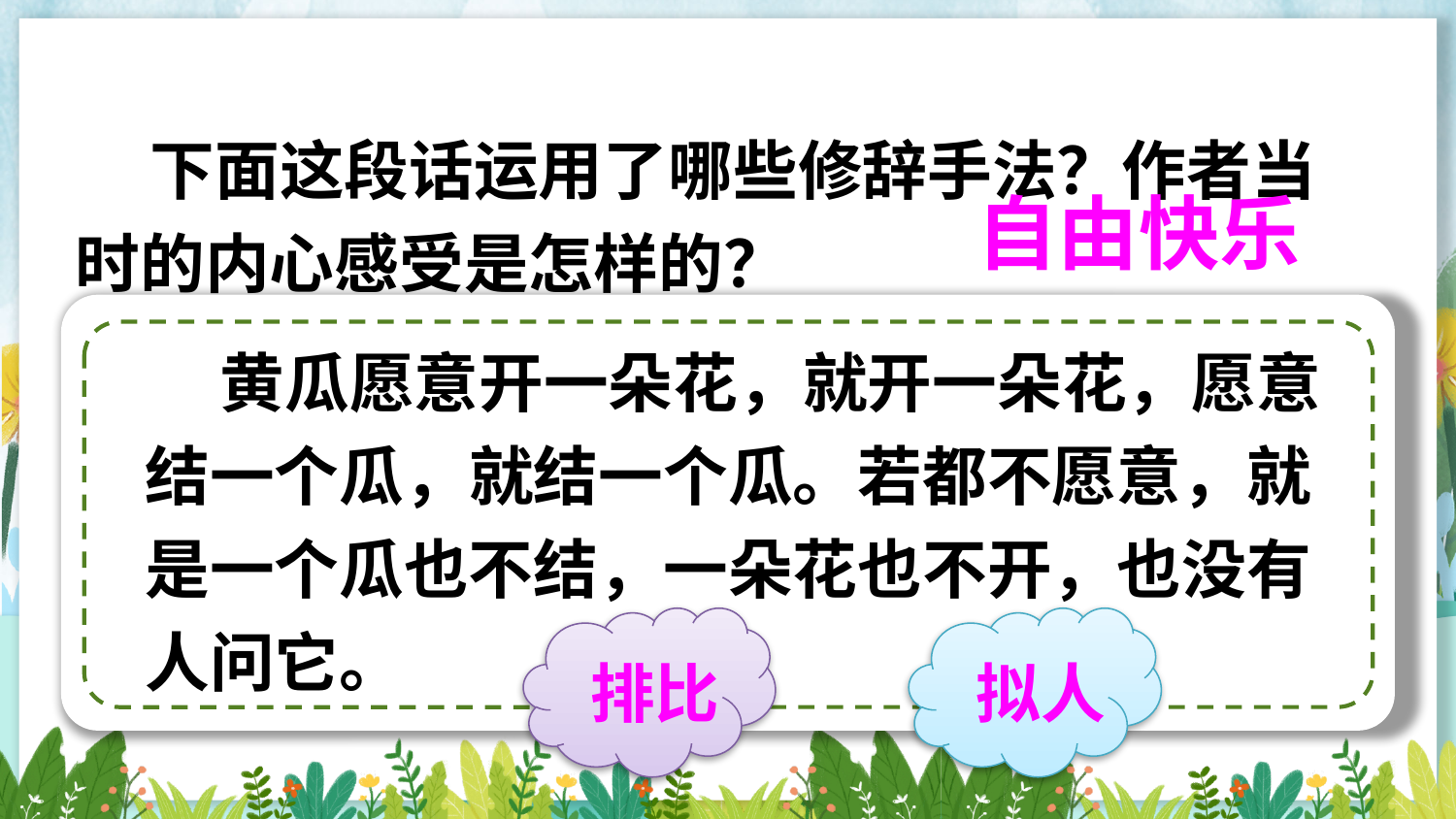

下面这段话运用了哪些修辞手法？作者当时的内心感受是怎样的？
自由快乐

    黄瓜愿意开一朵花，就开一朵花，愿意结一个瓜，就结一个瓜。若都不愿意，就是一个瓜也不结，一朵花也不开，也没有人问它。

排比

拟人